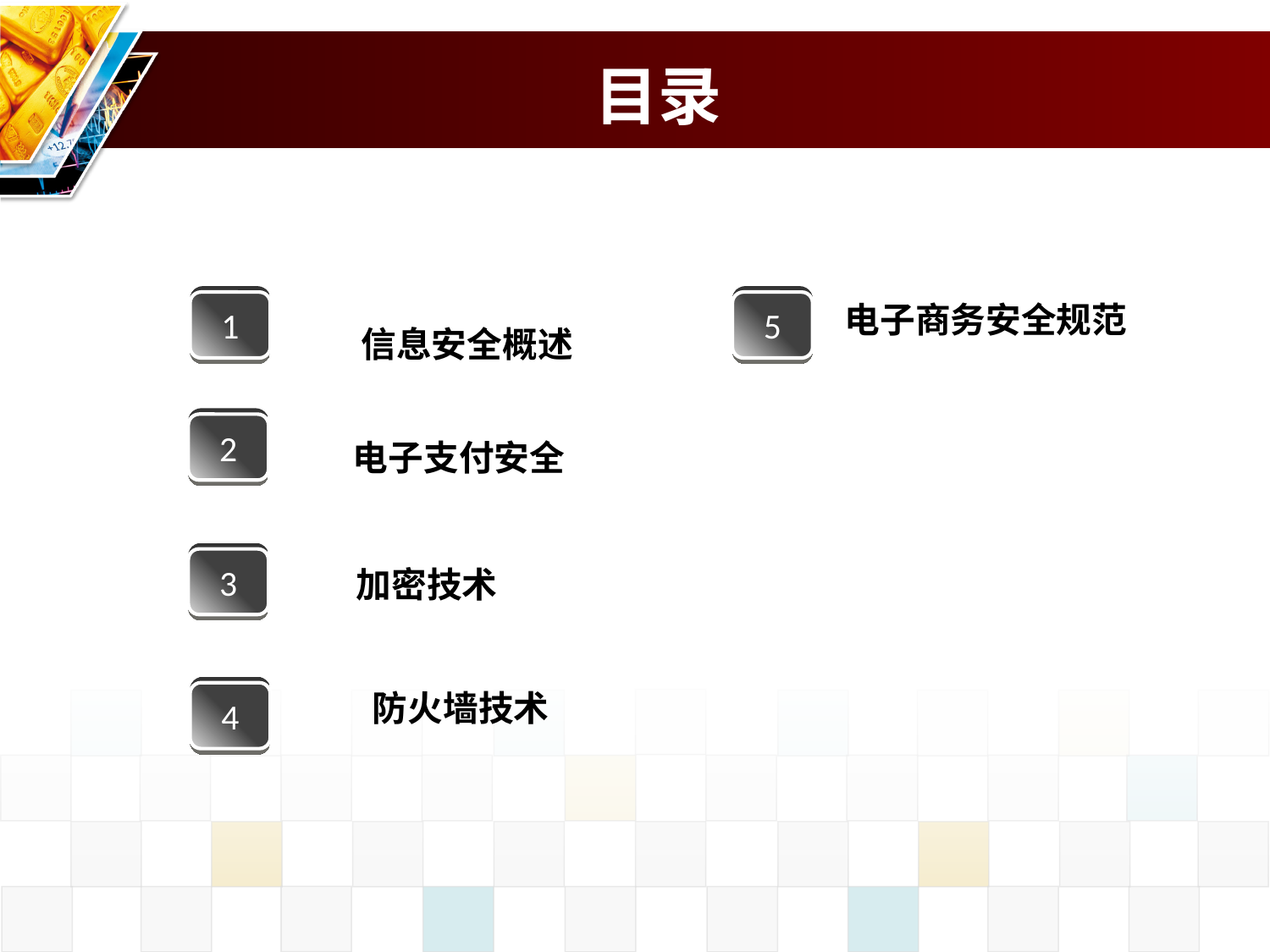

# 目录

1

5
电子商务安全规范
信息安全概述

2
电子支付安全

3
     加密技术

4
防火墙技术